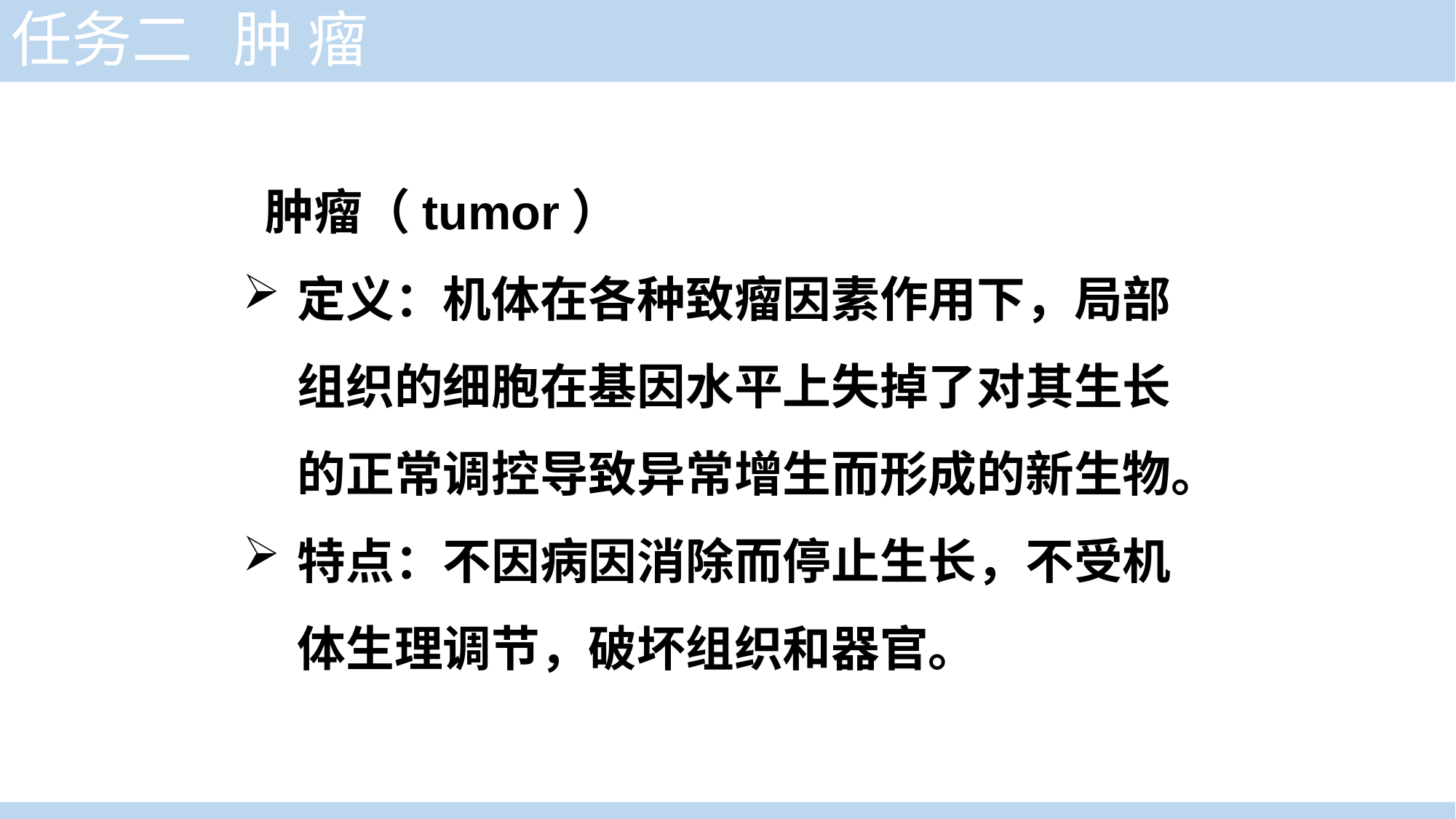

任务二   肿 瘤
 肿瘤（tumor）
定义：机体在各种致瘤因素作用下，局部组织的细胞在基因水平上失掉了对其生长的正常调控导致异常增生而形成的新生物。
特点：不因病因消除而停止生长，不受机体生理调节，破坏组织和器官。